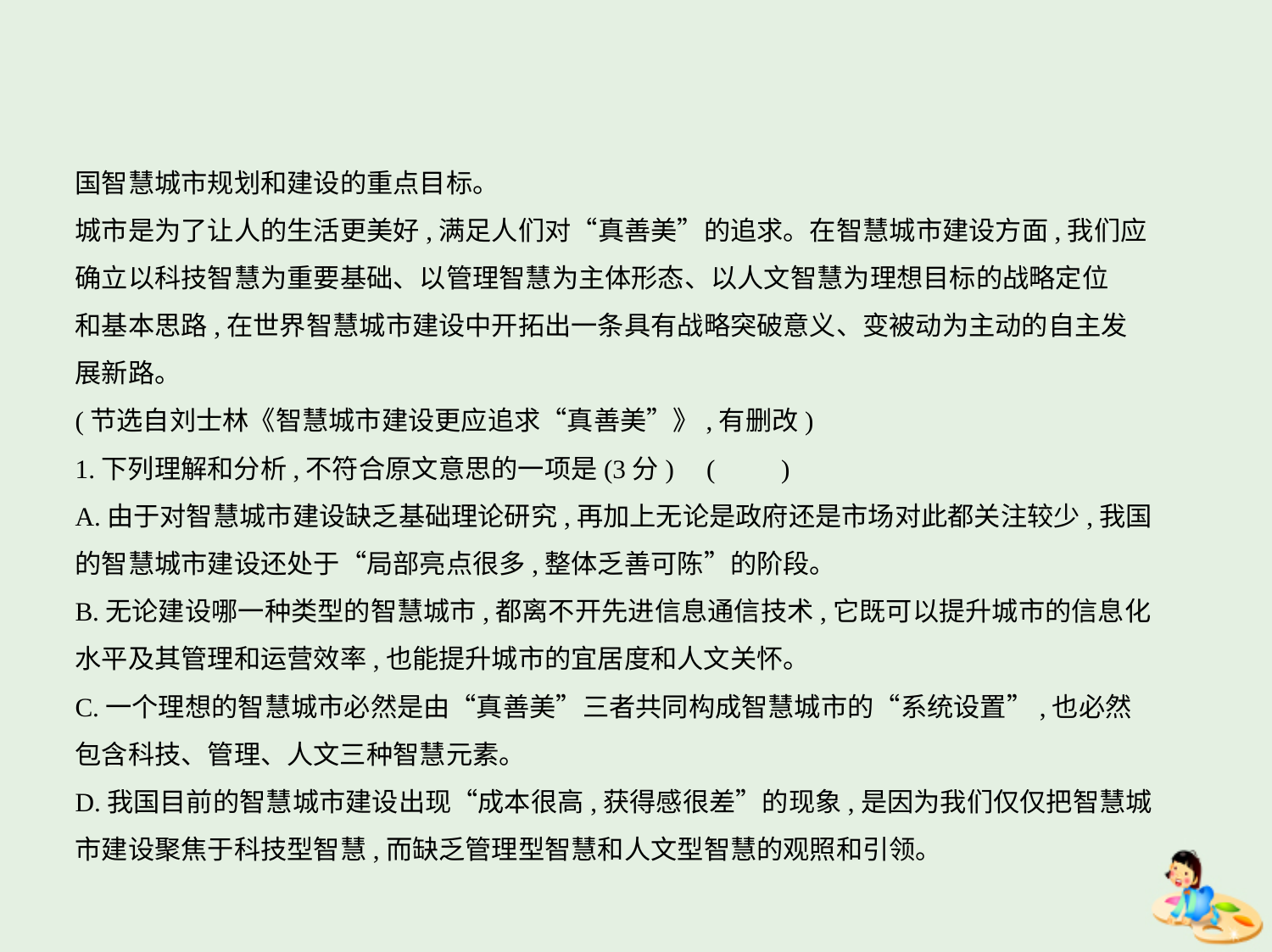

国智慧城市规划和建设的重点目标。
城市是为了让人的生活更美好,满足人们对“真善美”的追求。在智慧城市建设方面,我们应
确立以科技智慧为重要基础、以管理智慧为主体形态、以人文智慧为理想目标的战略定位
和基本思路,在世界智慧城市建设中开拓出一条具有战略突破意义、变被动为主动的自主发
展新路。
(节选自刘士林《智慧城市建设更应追求“真善美”》,有删改)
1.下列理解和分析,不符合原文意思的一项是(3分) (　　)
A.由于对智慧城市建设缺乏基础理论研究,再加上无论是政府还是市场对此都关注较少,我国
的智慧城市建设还处于“局部亮点很多,整体乏善可陈”的阶段。
B.无论建设哪一种类型的智慧城市,都离不开先进信息通信技术,它既可以提升城市的信息化
水平及其管理和运营效率,也能提升城市的宜居度和人文关怀。
C.一个理想的智慧城市必然是由“真善美”三者共同构成智慧城市的“系统设置”,也必然
包含科技、管理、人文三种智慧元素。
D.我国目前的智慧城市建设出现“成本很高,获得感很差”的现象,是因为我们仅仅把智慧城
市建设聚焦于科技型智慧,而缺乏管理型智慧和人文型智慧的观照和引领。